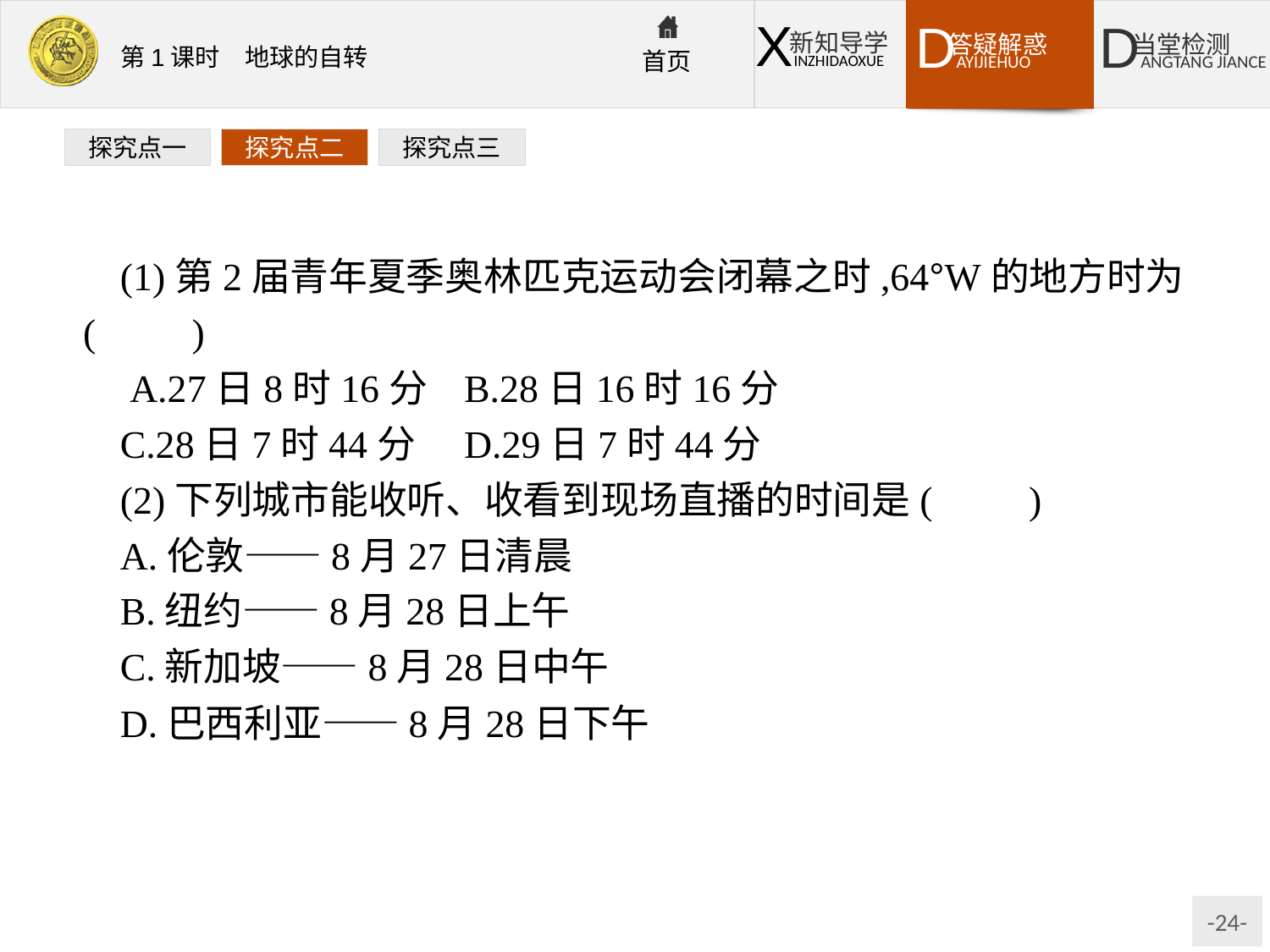

探究点一
探究点二
探究点三
(1)第2届青年夏季奥林匹克运动会闭幕之时,64°W的地方时为(　　)
 A.27日8时16分	B.28日16时16分
C.28日7时44分	D.29日7时44分
(2)下列城市能收听、收看到现场直播的时间是(　　)
A.伦敦——8月27日清晨
B.纽约——8月28日上午
C.新加坡——8月28日中午
D.巴西利亚——8月28日下午